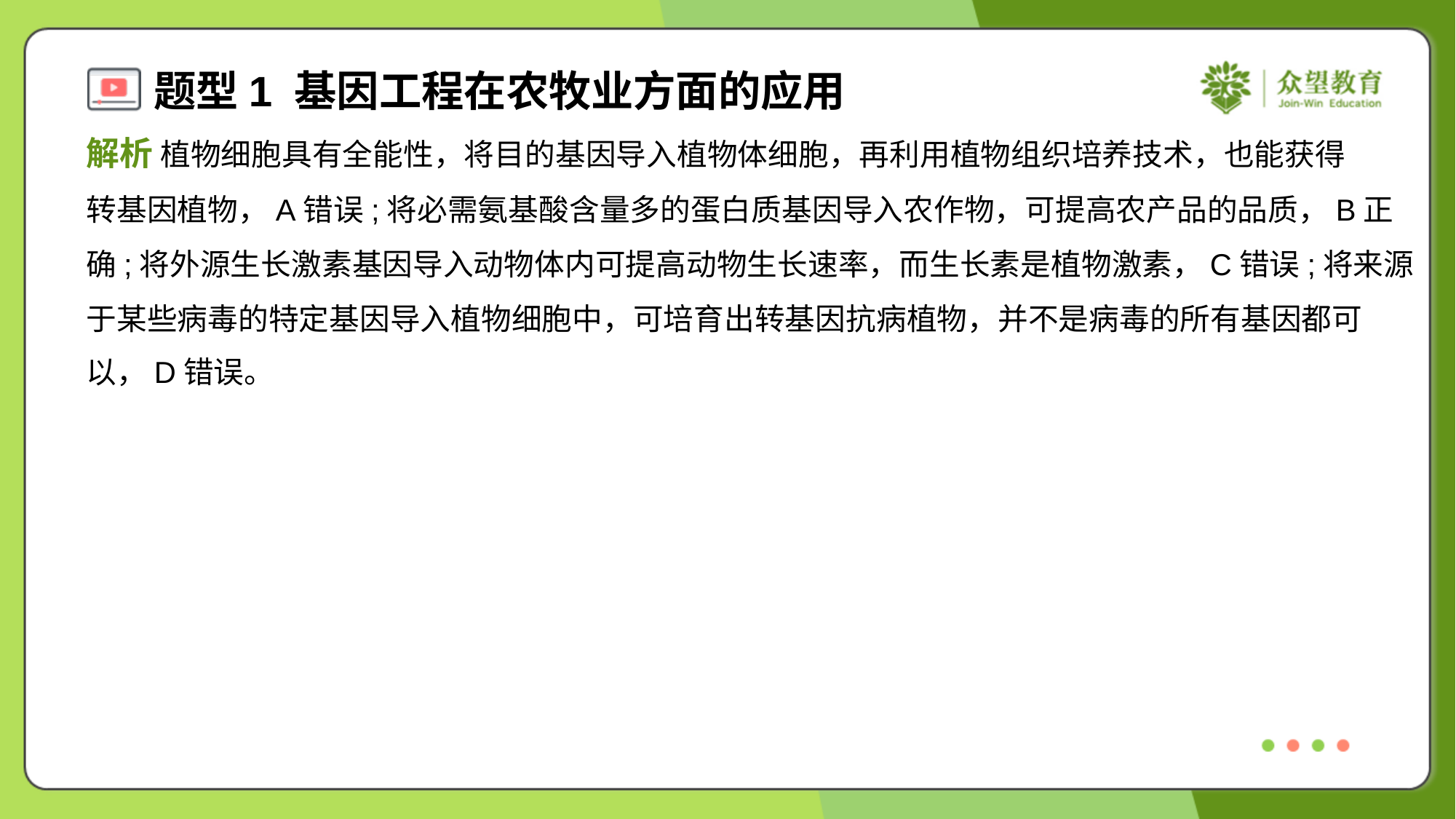

解析 植物细胞具有全能性，将目的基因导入植物体细胞，再利用植物组织培养技术，也能获得
转基因植物，A错误;将必需氨基酸含量多的蛋白质基因导入农作物，可提高农产品的品质，B正
确;将外源生长激素基因导入动物体内可提高动物生长速率，而生长素是植物激素，C错误;将来源
于某些病毒的特定基因导入植物细胞中，可培育出转基因抗病植物，并不是病毒的所有基因都可
以，D错误。